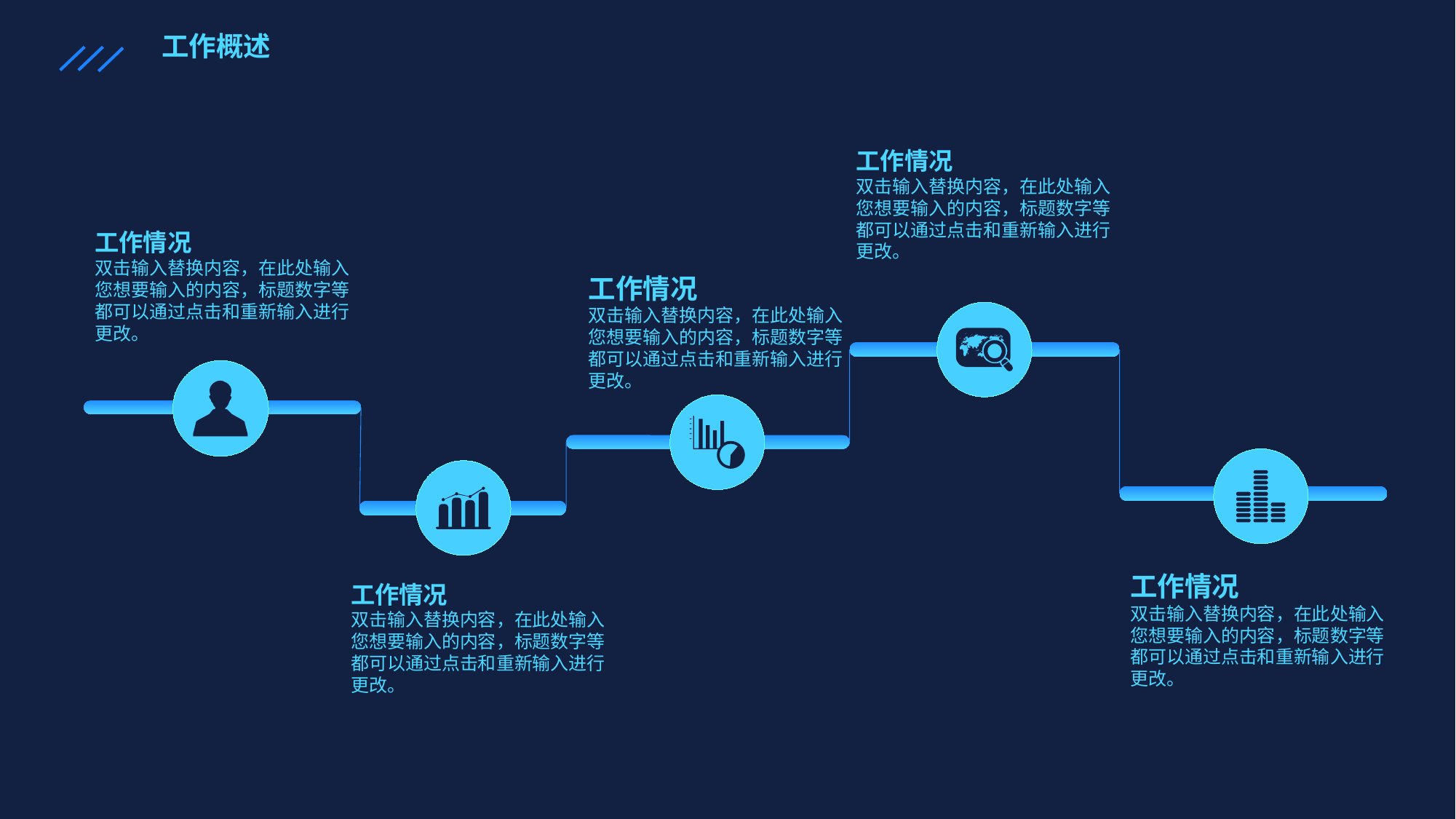

工作概述
工作情况
双击输入替换内容，在此处输入您想要输入的内容，标题数字等都可以通过点击和重新输入进行更改。
工作情况
双击输入替换内容，在此处输入您想要输入的内容，标题数字等都可以通过点击和重新输入进行更改。
工作情况
双击输入替换内容，在此处输入您想要输入的内容，标题数字等都可以通过点击和重新输入进行更改。

工作情况
双击输入替换内容，在此处输入您想要输入的内容，标题数字等都可以通过点击和重新输入进行更改。
工作情况
双击输入替换内容，在此处输入您想要输入的内容，标题数字等都可以通过点击和重新输入进行更改。